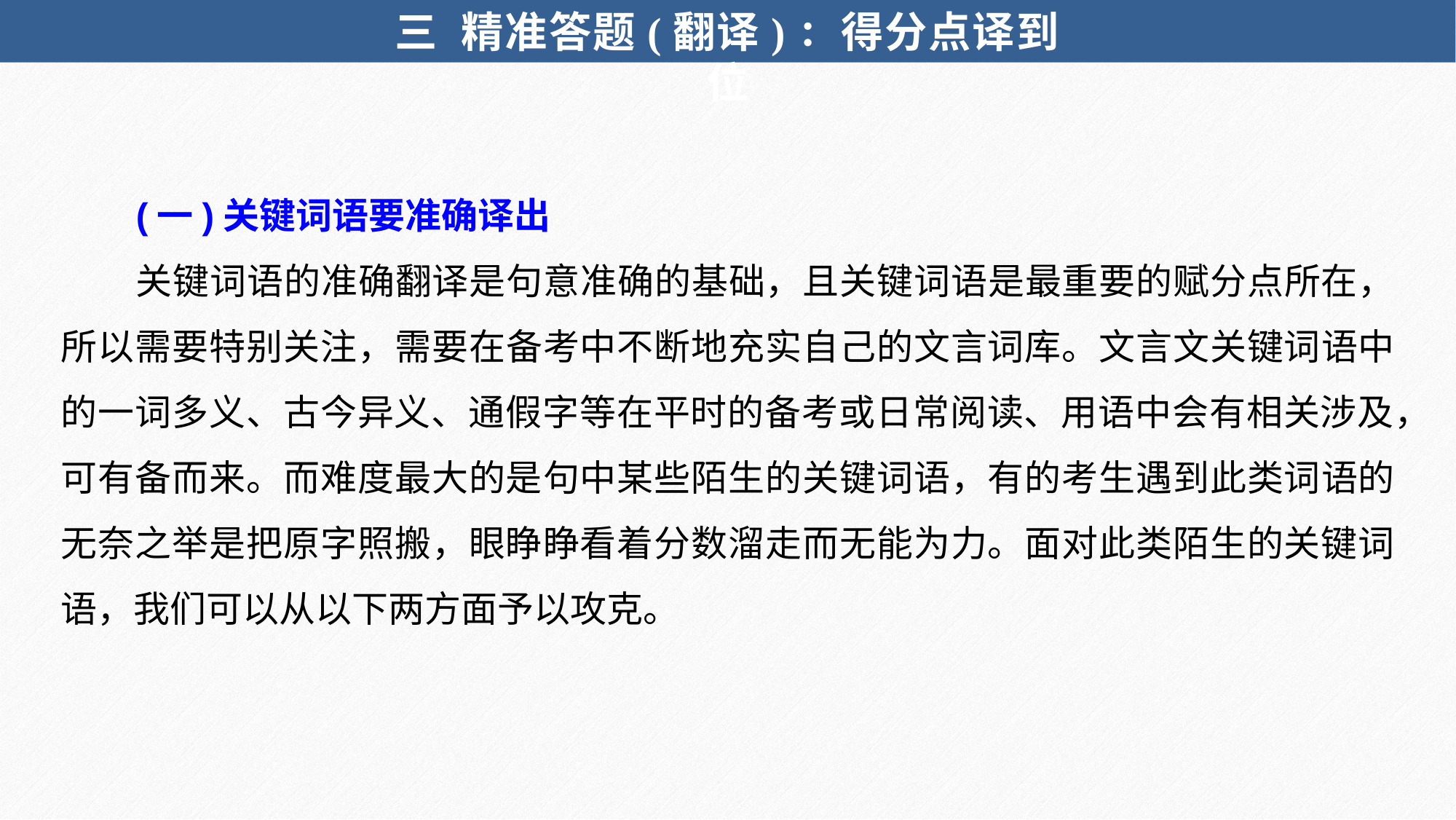

三  精准答题(翻译)：得分点译到位
(一)关键词语要准确译出
关键词语的准确翻译是句意准确的基础，且关键词语是最重要的赋分点所在，所以需要特别关注，需要在备考中不断地充实自己的文言词库。文言文关键词语中的一词多义、古今异义、通假字等在平时的备考或日常阅读、用语中会有相关涉及，可有备而来。而难度最大的是句中某些陌生的关键词语，有的考生遇到此类词语的无奈之举是把原字照搬，眼睁睁看着分数溜走而无能为力。面对此类陌生的关键词语，我们可以从以下两方面予以攻克。